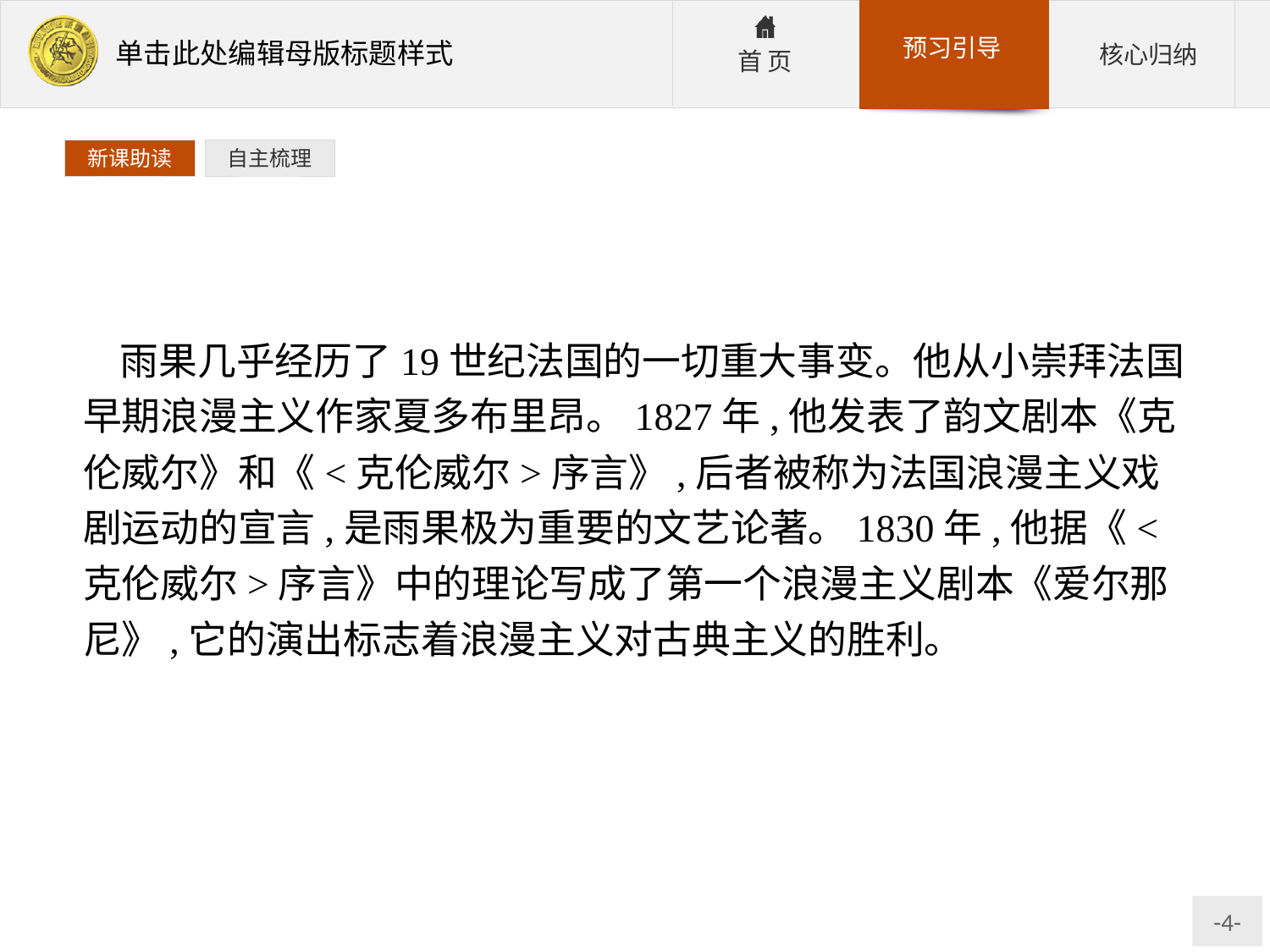

新课助读
自主梳理
雨果几乎经历了19世纪法国的一切重大事变。他从小崇拜法国早期浪漫主义作家夏多布里昂。1827年,他发表了韵文剧本《克伦威尔》和《<克伦威尔>序言》,后者被称为法国浪漫主义戏剧运动的宣言,是雨果极为重要的文艺论著。1830年,他据《<克伦威尔>序言》中的理论写成了第一个浪漫主义剧本《爱尔那尼》,它的演出标志着浪漫主义对古典主义的胜利。